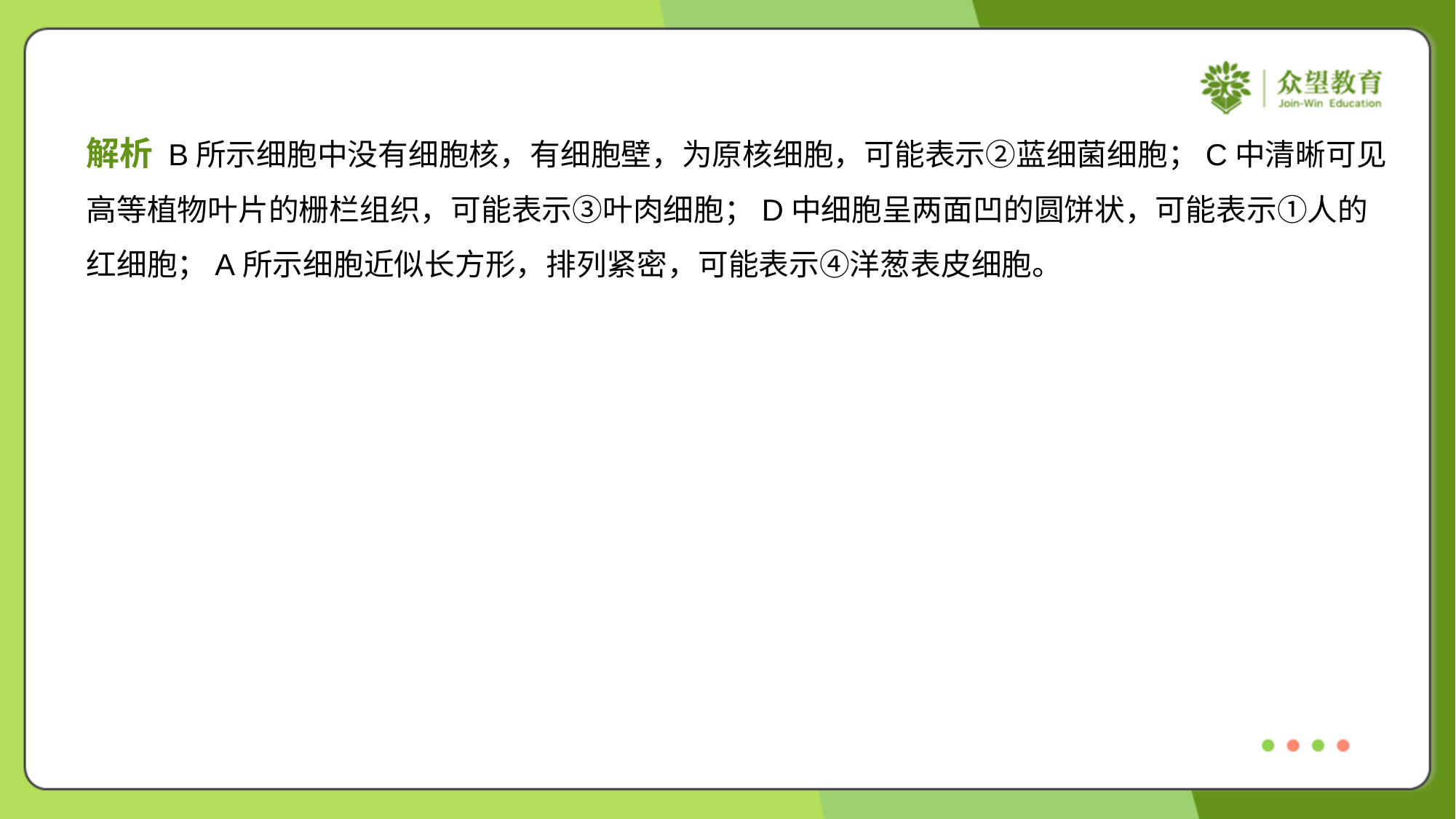

解析 B所示细胞中没有细胞核，有细胞壁，为原核细胞，可能表示②蓝细菌细胞；C中清晰可见
高等植物叶片的栅栏组织，可能表示③叶肉细胞；D中细胞呈两面凹的圆饼状，可能表示①人的
红细胞；A所示细胞近似长方形，排列紧密，可能表示④洋葱表皮细胞。